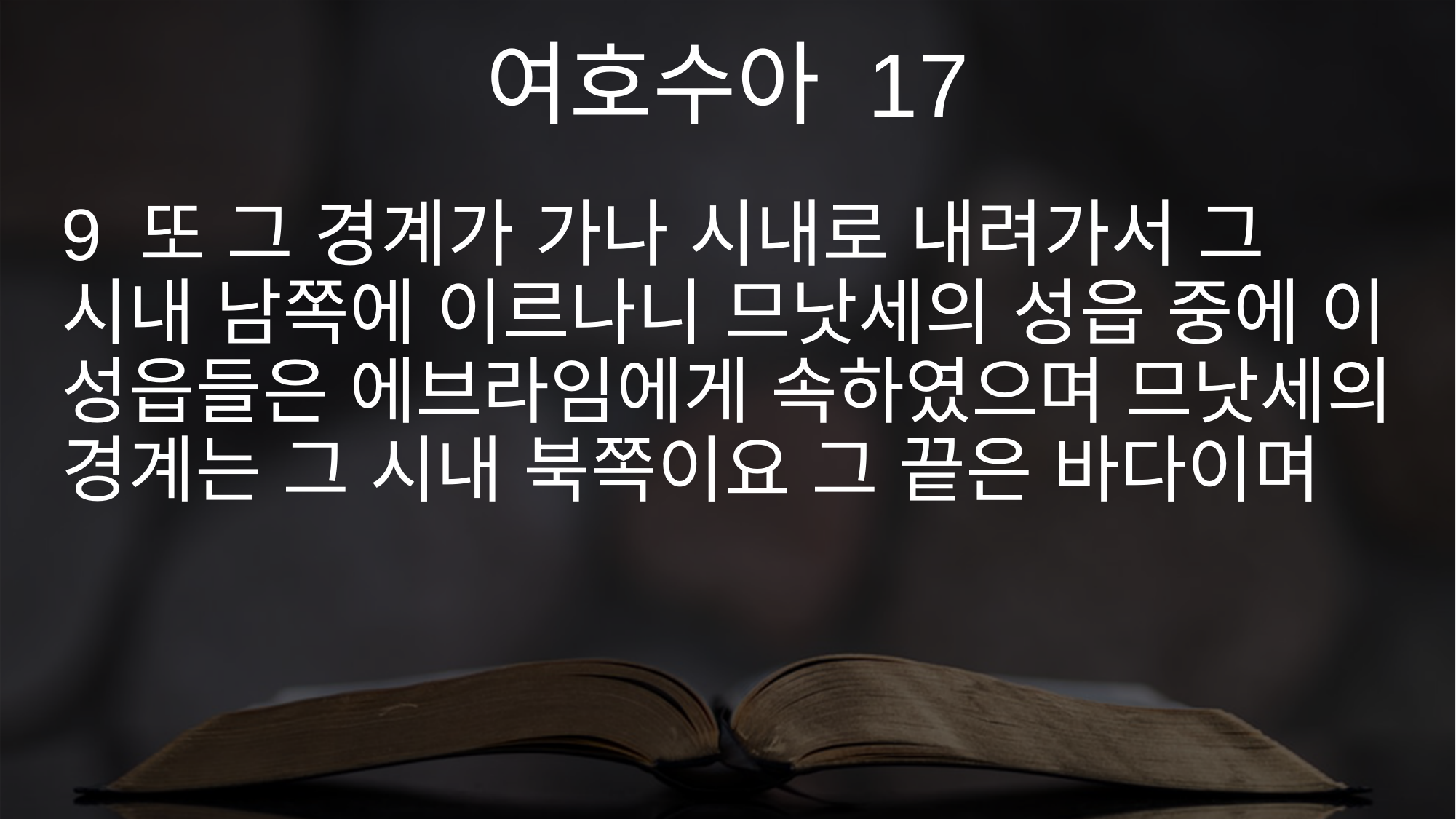

여호수아 17
9 또 그 경계가 가나 시내로 내려가서 그 시내 남쪽에 이르나니 므낫세의 성읍 중에 이 성읍들은 에브라임에게 속하였으며 므낫세의 경계는 그 시내 북쪽이요 그 끝은 바다이며